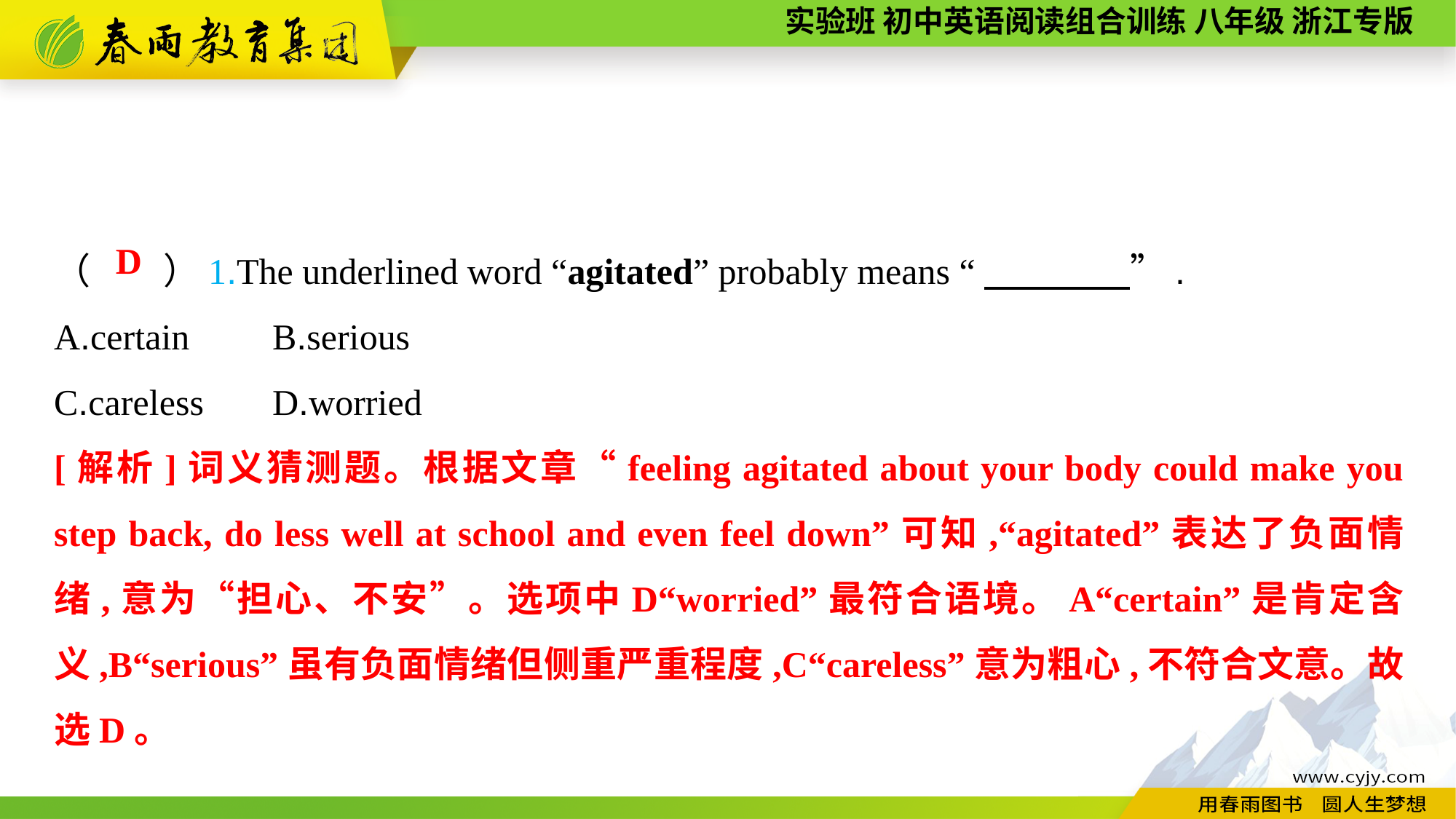

（　　）1.The underlined word “agitated” probably means “　　　　”.
A.certain	B.serious
C.careless	D.worried
D
[解析]词义猜测题。根据文章“feeling agitated about your body could make you step back, do less well at school and even feel down”可知,“agitated”表达了负面情绪,意为“担心、不安”。选项中D“worried”最符合语境。A“certain”是肯定含义,B“serious”虽有负面情绪但侧重严重程度,C“careless”意为粗心,不符合文意。故选D。